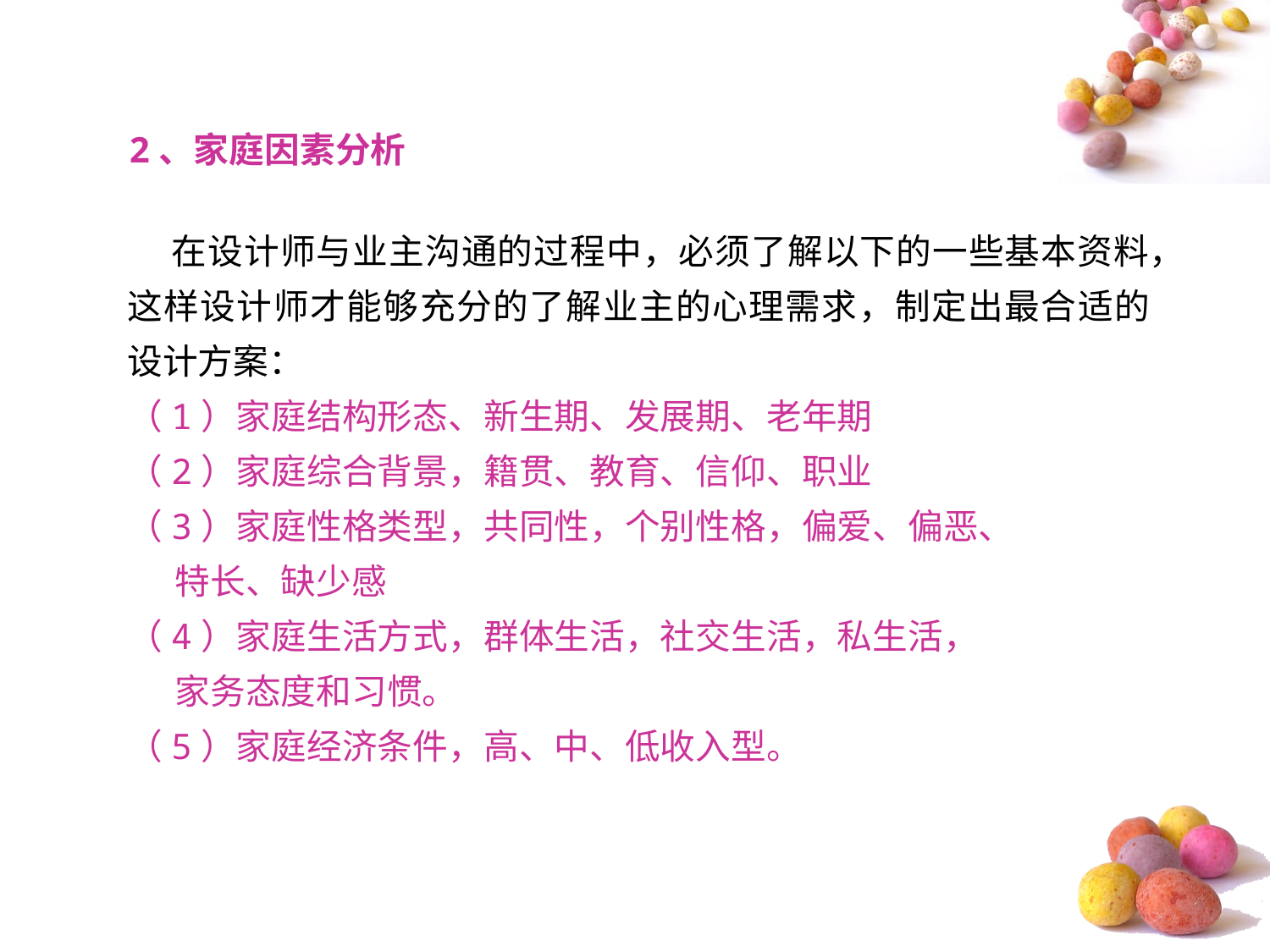

2、家庭因素分析

    在设计师与业主沟通的过程中，必须了解以下的一些基本资料，这样设计师才能够充分的了解业主的心理需求，制定出最合适的设计方案：
（1）家庭结构形态、新生期、发展期、老年期
（2）家庭综合背景，籍贯、教育、信仰、职业
（3）家庭性格类型，共同性，个别性格，偏爱、偏恶、
     特长、缺少感
（4）家庭生活方式，群体生活，社交生活，私生活，
     家务态度和习惯。
（5）家庭经济条件，高、中、低收入型。